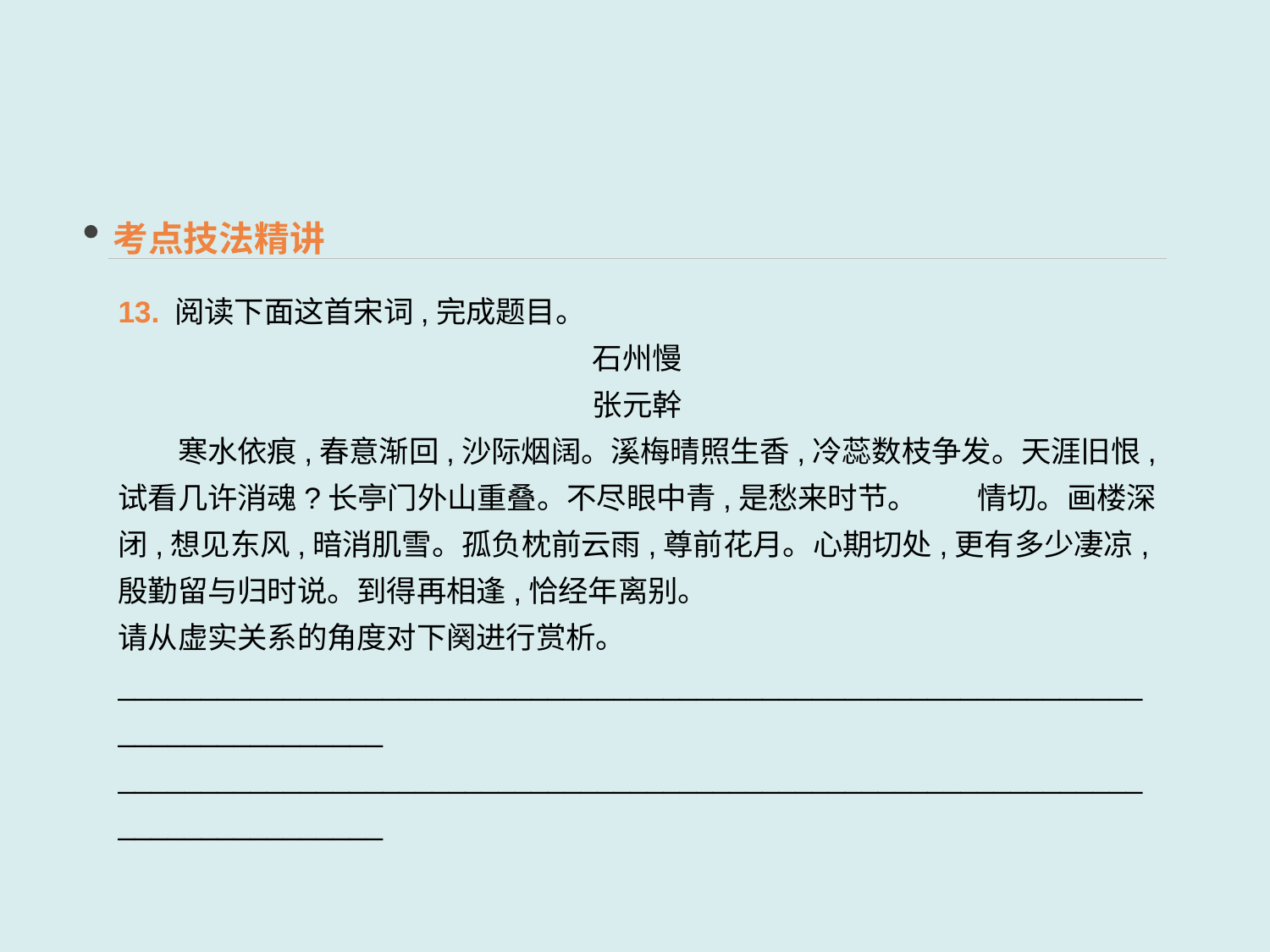

考点技法精讲

13. 阅读下面这首宋词,完成题目。
石州慢
张元幹
　　寒水依痕,春意渐回,沙际烟阔。溪梅晴照生香,冷蕊数枝争发。天涯旧恨,试看几许消魂?长亭门外山重叠。不尽眼中青,是愁来时节。　　情切。画楼深闭,想见东风,暗消肌雪。孤负枕前云雨,尊前花月。心期切处,更有多少凄凉,殷勤留与归时说。到得再相逢,恰经年离别。
请从虚实关系的角度对下阕进行赏析。
______________________________________________________________________________
______________________________________________________________________________